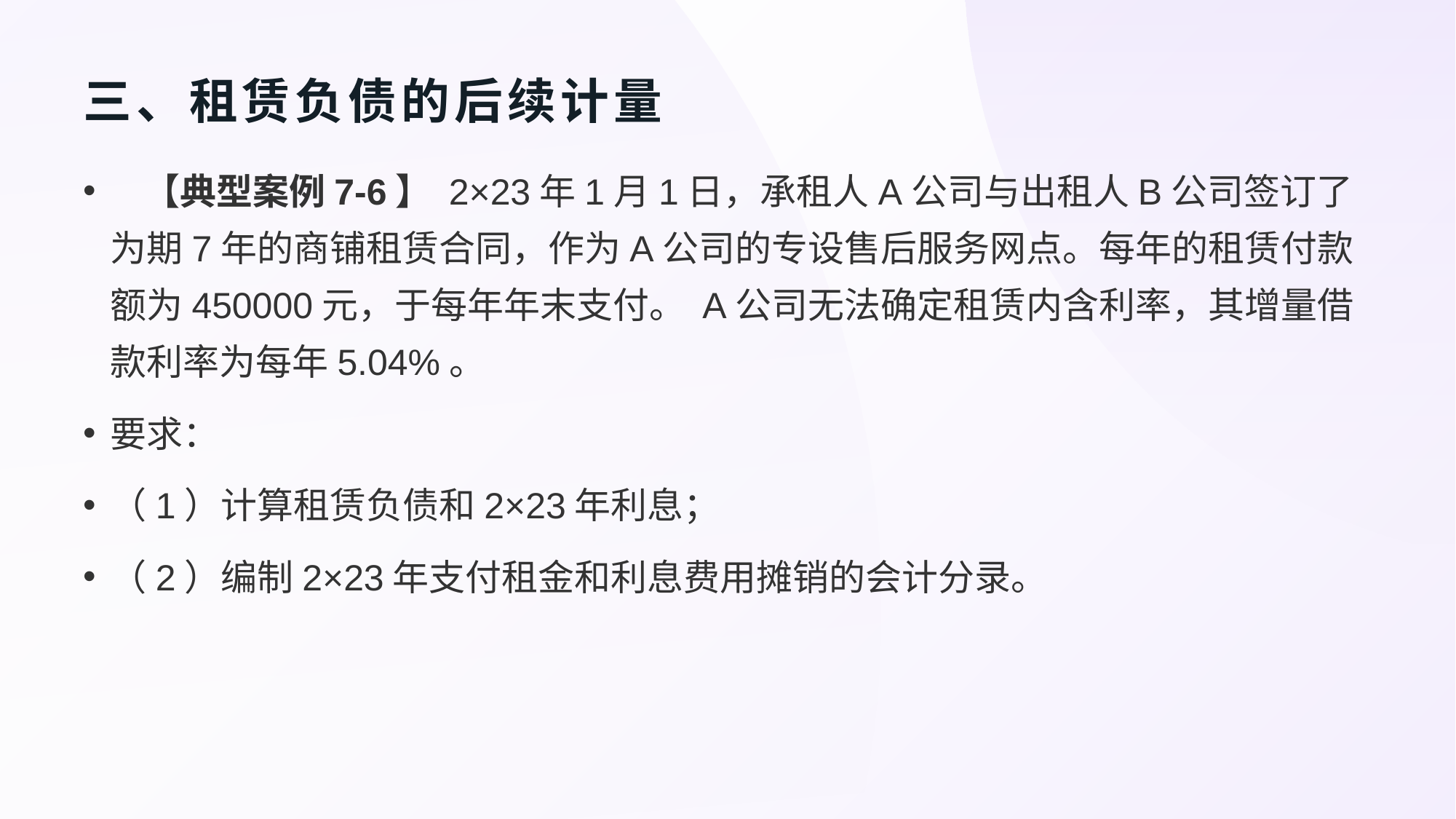

# 三、租赁负债的后续计量
   【典型案例7-6】 2×23年1月1日，承租人A公司与出租人B公司签订了为期7年的商铺租赁合同，作为A公司的专设售后服务网点。每年的租赁付款额为450000元，于每年年末支付。 A公司无法确定租赁内含利率，其增量借款利率为每年5.04%。
要求：
（1）计算租赁负债和2×23年利息；
（2）编制2×23年支付租金和利息费用摊销的会计分录。